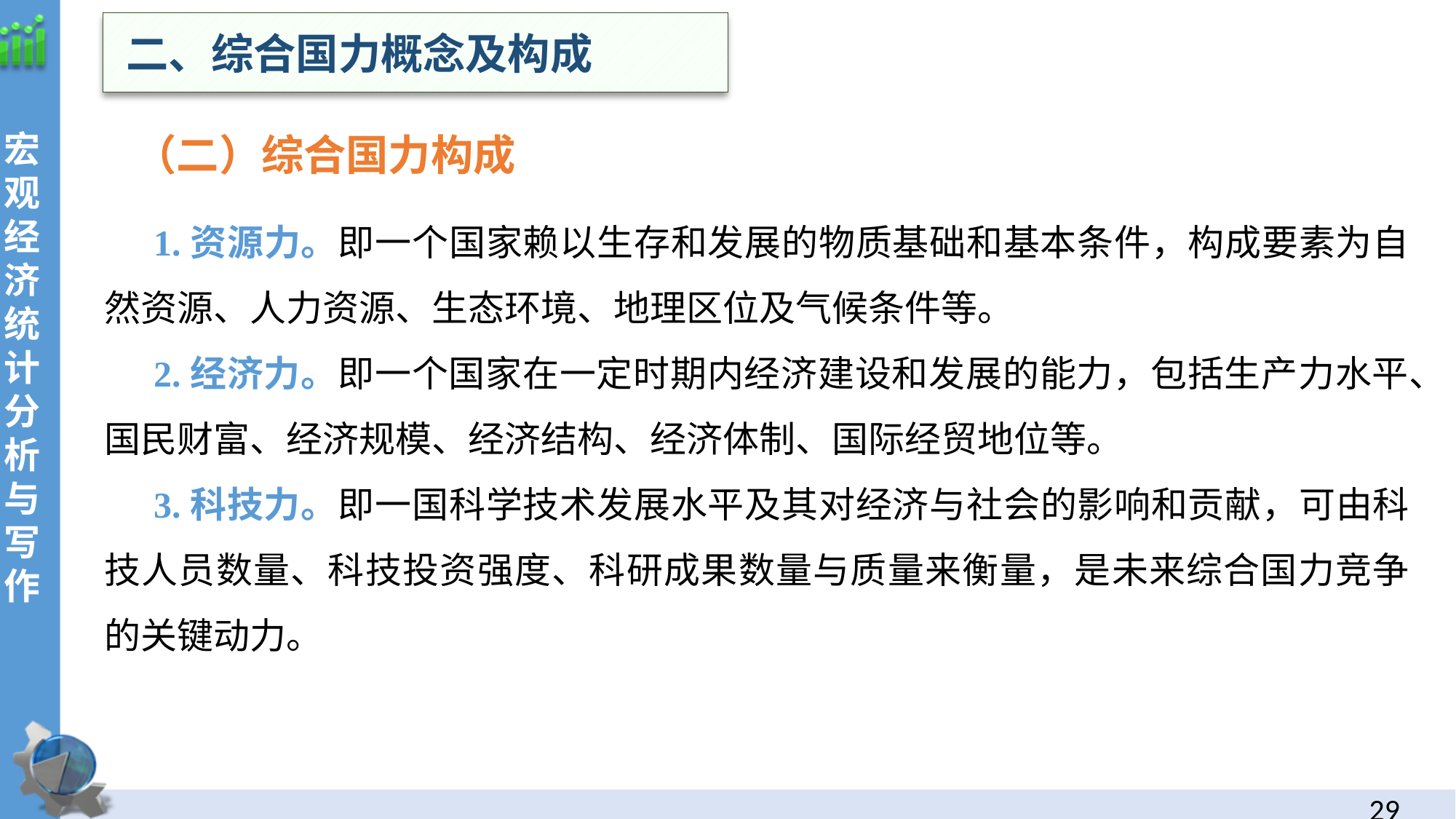

二、综合国力概念及构成
（二）综合国力构成
  1.资源力。即一个国家赖以生存和发展的物质基础和基本条件，构成要素为自然资源、人力资源、生态环境、地理区位及气候条件等。
  2.经济力。即一个国家在一定时期内经济建设和发展的能力，包括生产力水平、国民财富、经济规模、经济结构、经济体制、国际经贸地位等。
  3.科技力。即一国科学技术发展水平及其对经济与社会的影响和贡献，可由科技人员数量、科技投资强度、科研成果数量与质量来衡量，是未来综合国力竞争的关键动力。

29